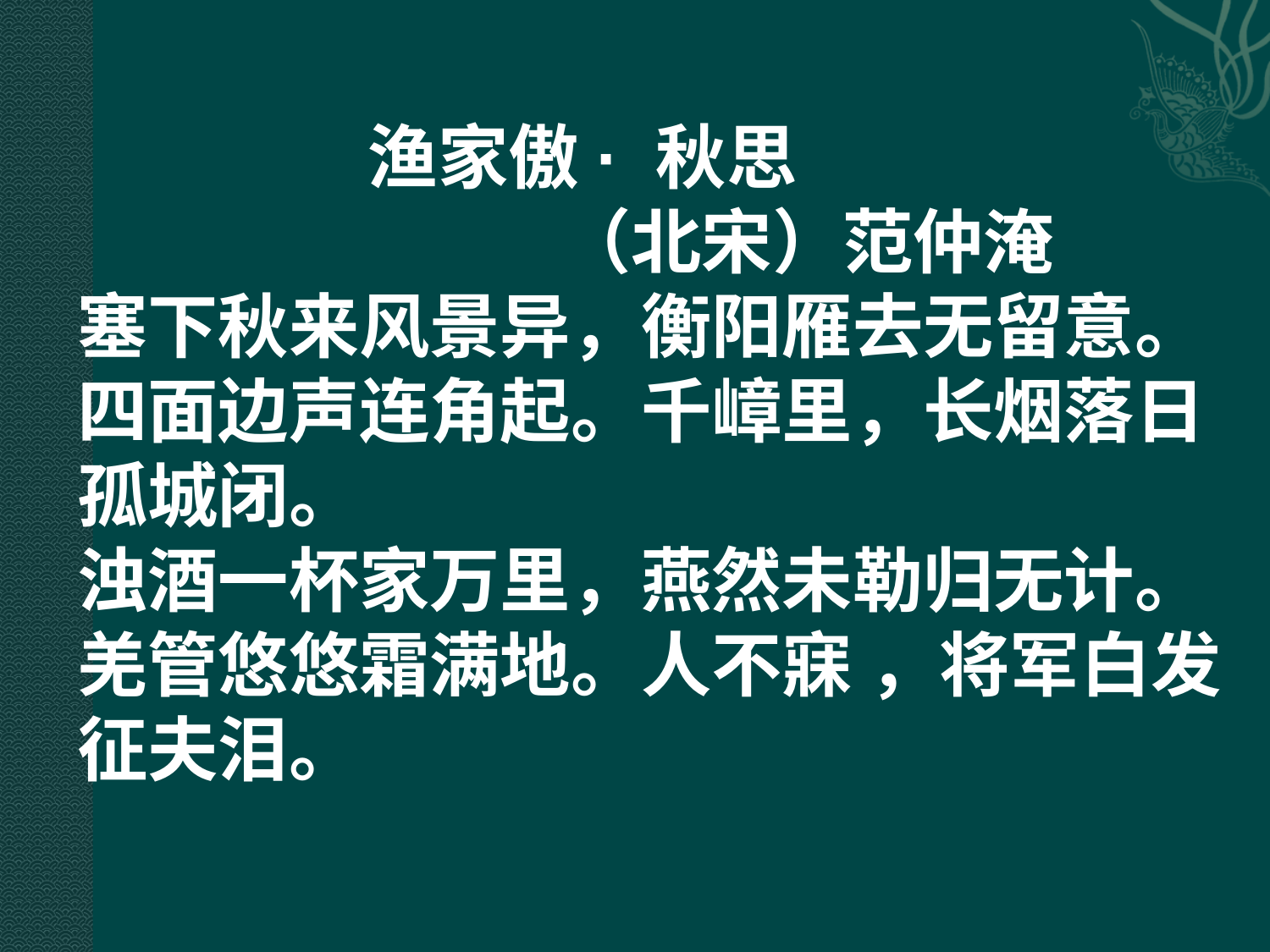

渔家傲· 秋思
                             （北宋）范仲淹
塞下秋来风景异，衡阳雁去无留意。四面边声连角起。千嶂里，长烟落日孤城闭。
浊酒一杯家万里，燕然未勒归无计。羌管悠悠霜满地。人不寐 ，将军白发征夫泪。